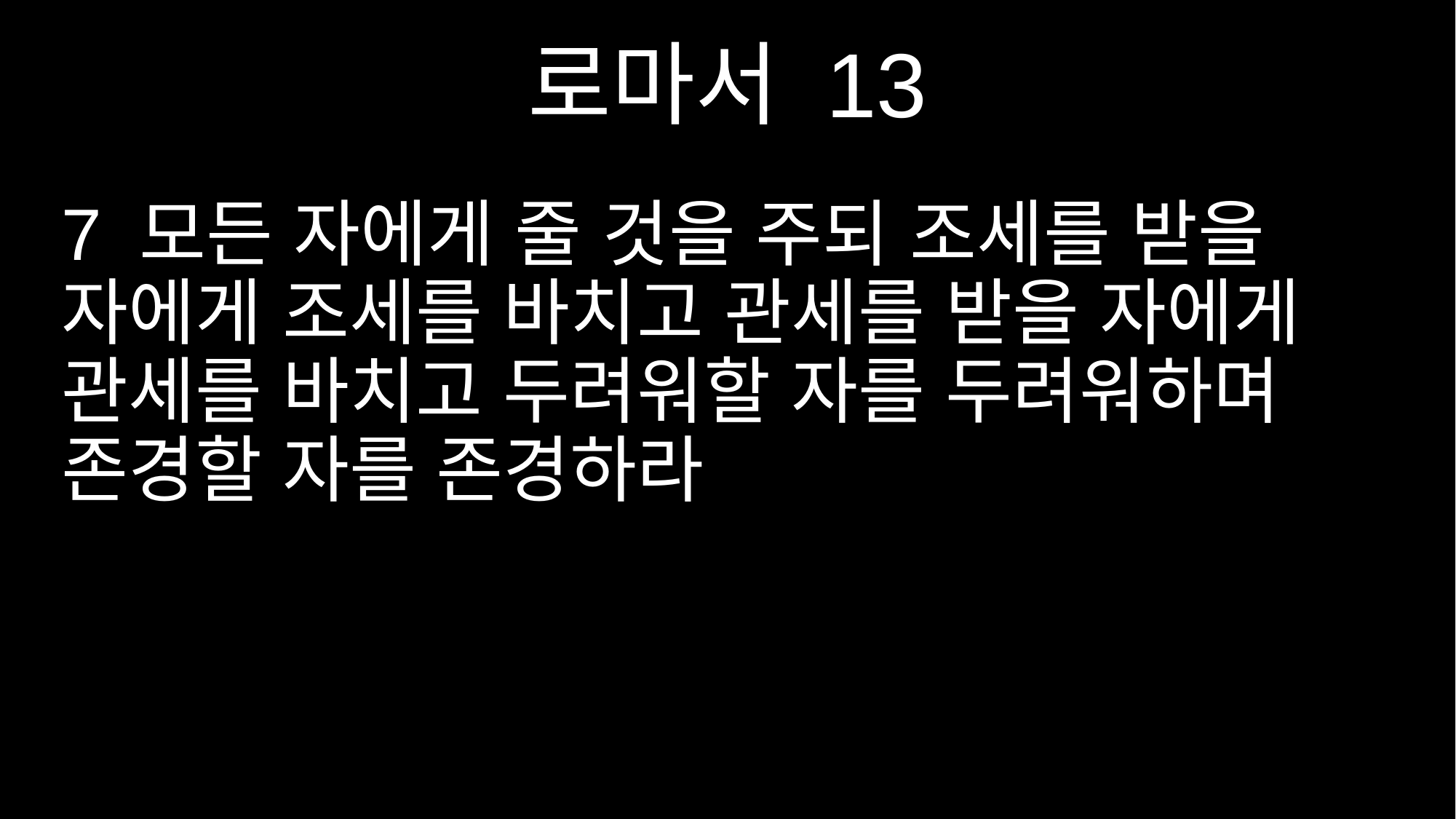

로마서 13
7 모든 자에게 줄 것을 주되 조세를 받을 자에게 조세를 바치고 관세를 받을 자에게 관세를 바치고 두려워할 자를 두려워하며 존경할 자를 존경하라